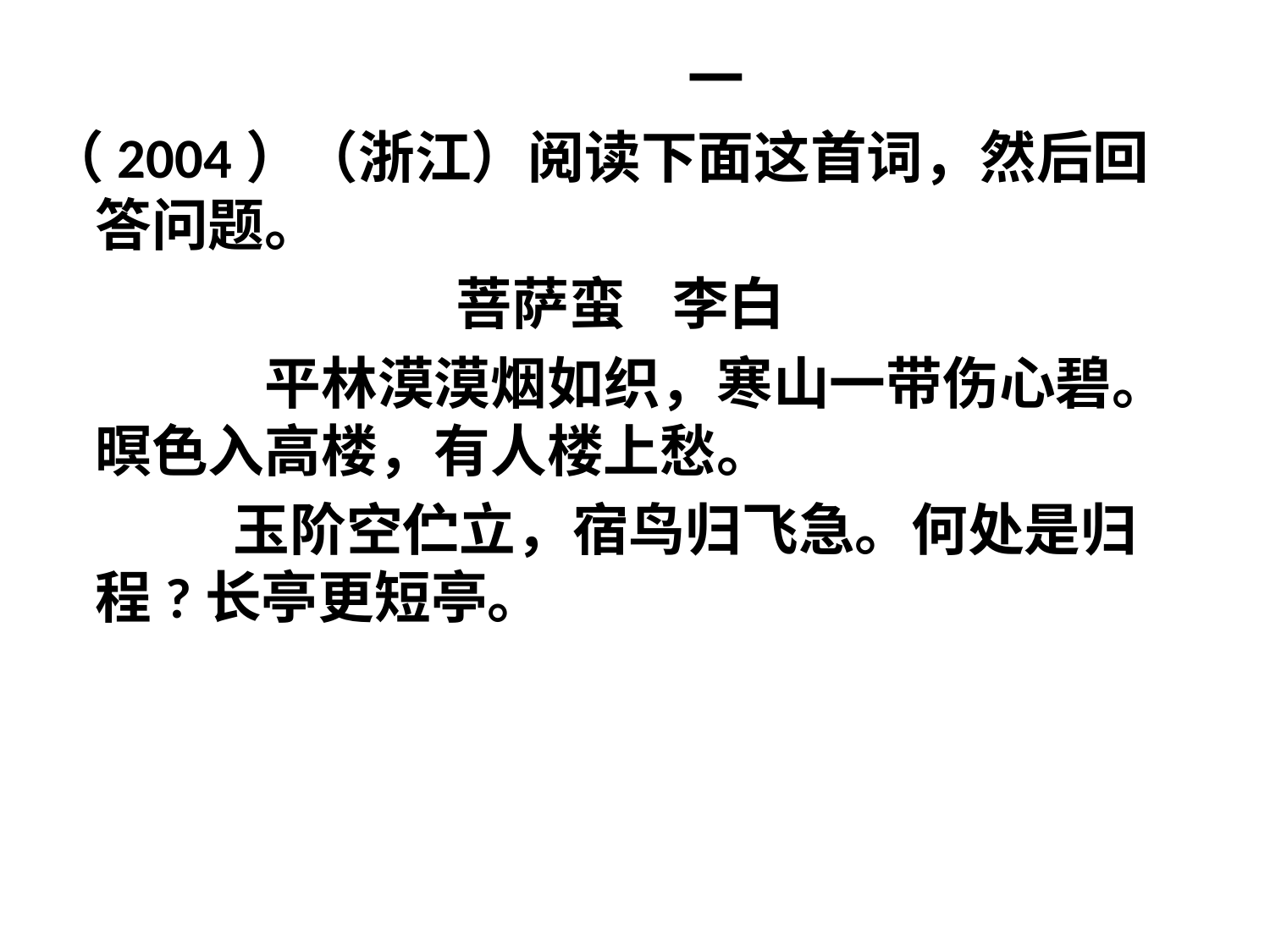

一
（2004）（浙江）阅读下面这首词，然后回答问题。
菩萨蛮   李白
             平林漠漠烟如织，寒山一带伤心碧。暝色入高楼，有人楼上愁。
           玉阶空伫立，宿鸟归飞急。何处是归程?长亭更短亭。